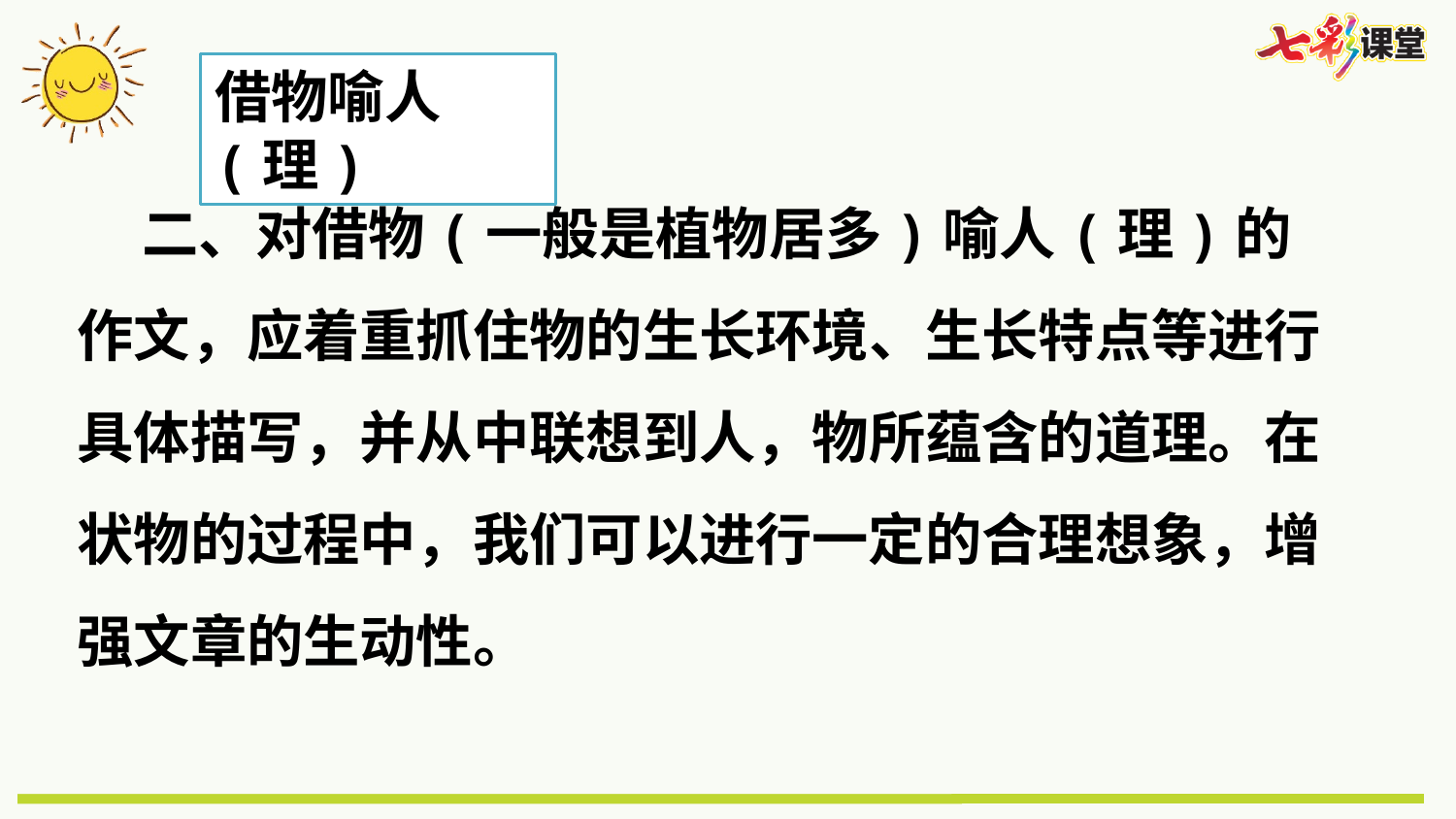

借物喻人(理)
    二、对借物(一般是植物居多)喻人(理)的作文，应着重抓住物的生长环境、生长特点等进行具体描写，并从中联想到人，物所蕴含的道理。在状物的过程中，我们可以进行一定的合理想象，增强文章的生动性。